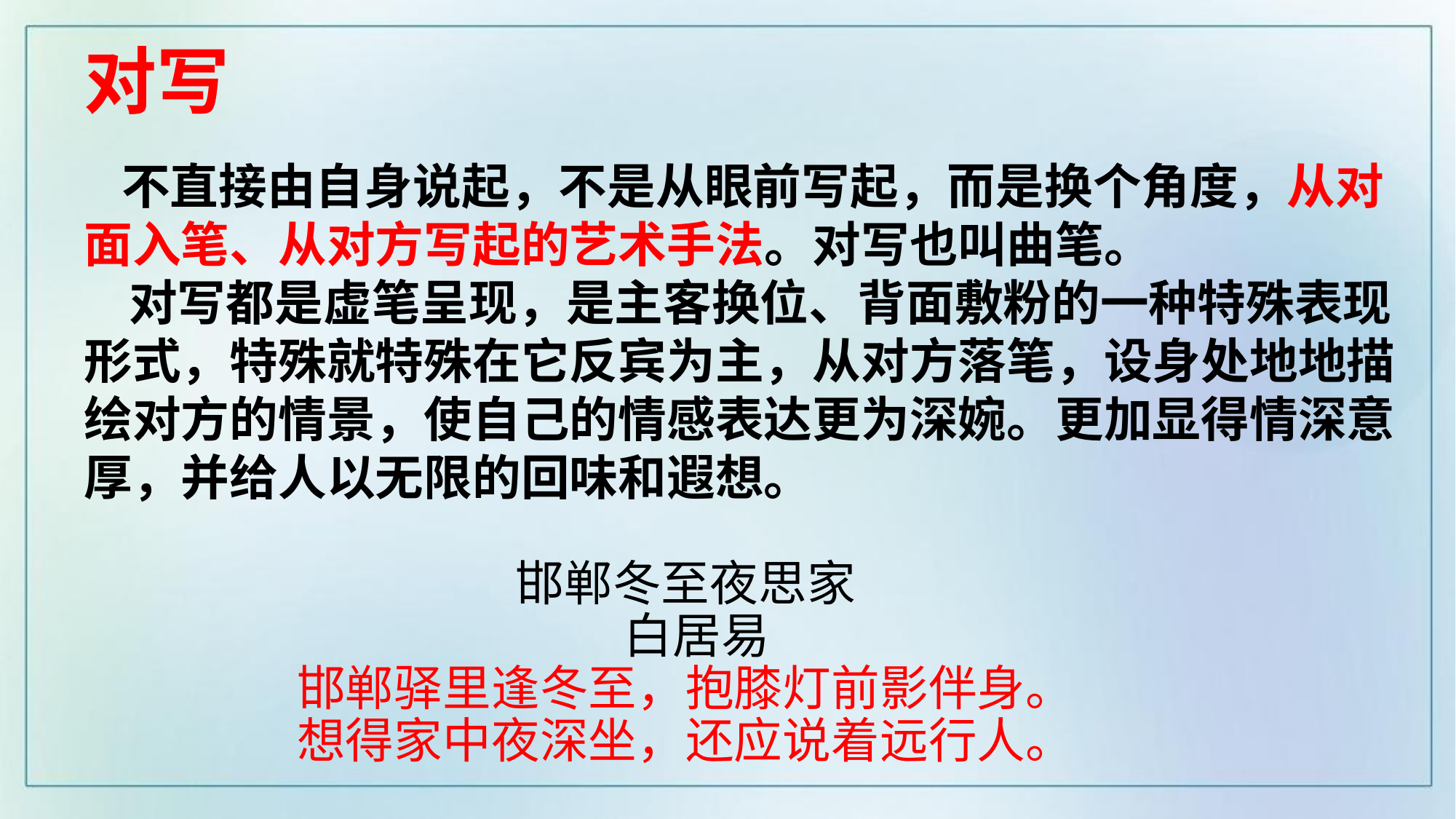

对写

     不直接由自身说起，不是从眼前写起，而是换个角度，从对面入笔、从对方写起的艺术手法。对写也叫曲笔。
   对写都是虚笔呈现，是主客换位、背面敷粉的一种特殊表现形式，特殊就特殊在它反宾为主，从对方落笔，设身处地地描绘对方的情景，使自己的情感表达更为深婉。更加显得情深意厚，并给人以无限的回味和遐想。
邯郸冬至夜思家
 白居易
邯郸驿里逢冬至，抱膝灯前影伴身。
想得家中夜深坐，还应说着远行人。